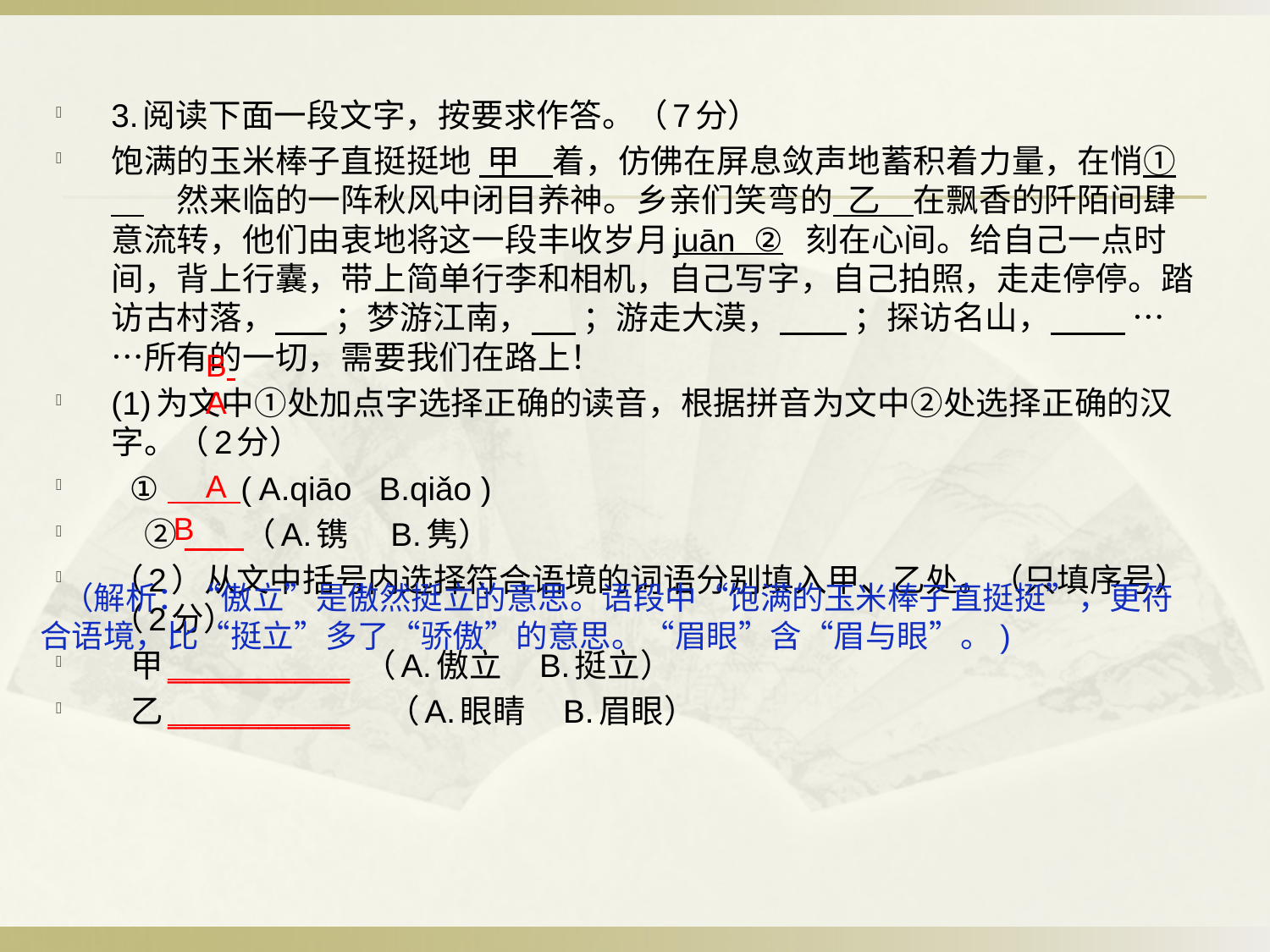

3.阅读下面一段文字，按要求作答。（7分）
饱满的玉米棒子直挺挺地  甲　着，仿佛在屏息敛声地蓄积着力量，在悄①　　然来临的一阵秋风中闭目养神。乡亲们笑弯的  乙　在飘香的阡陌间肆意流转，他们由衷地将这一段丰收岁月juān  ②  刻在心间。给自己一点时间，背上行囊，带上简单行李和相机，自己写字，自己拍照，走走停停。踏访古村落，        ；梦游江南，       ；游走大漠，          ；探访名山，           ……所有的一切，需要我们在路上！
(1)为文中①处加点字选择正确的读音，根据拼音为文中②处选择正确的汉字。（2分）
  ①         ( A.qiāo   B.qiǎo )
　②         （A.镌     B.隽）
（2）从文中括号内选择符合语境的词语分别填入甲、乙处。（只填序号）（2分）
  甲__________ （A.傲立　B.挺立）
  乙__________　（A.眼睛　B.眉眼）

B
A
A
B
  （解析：“傲立”是傲然挺立的意思。语段中“饱满的玉米棒子直挺挺”，更符合语境，比“挺立”多了“骄傲”的意思。“眉眼”含“眉与眼”。)